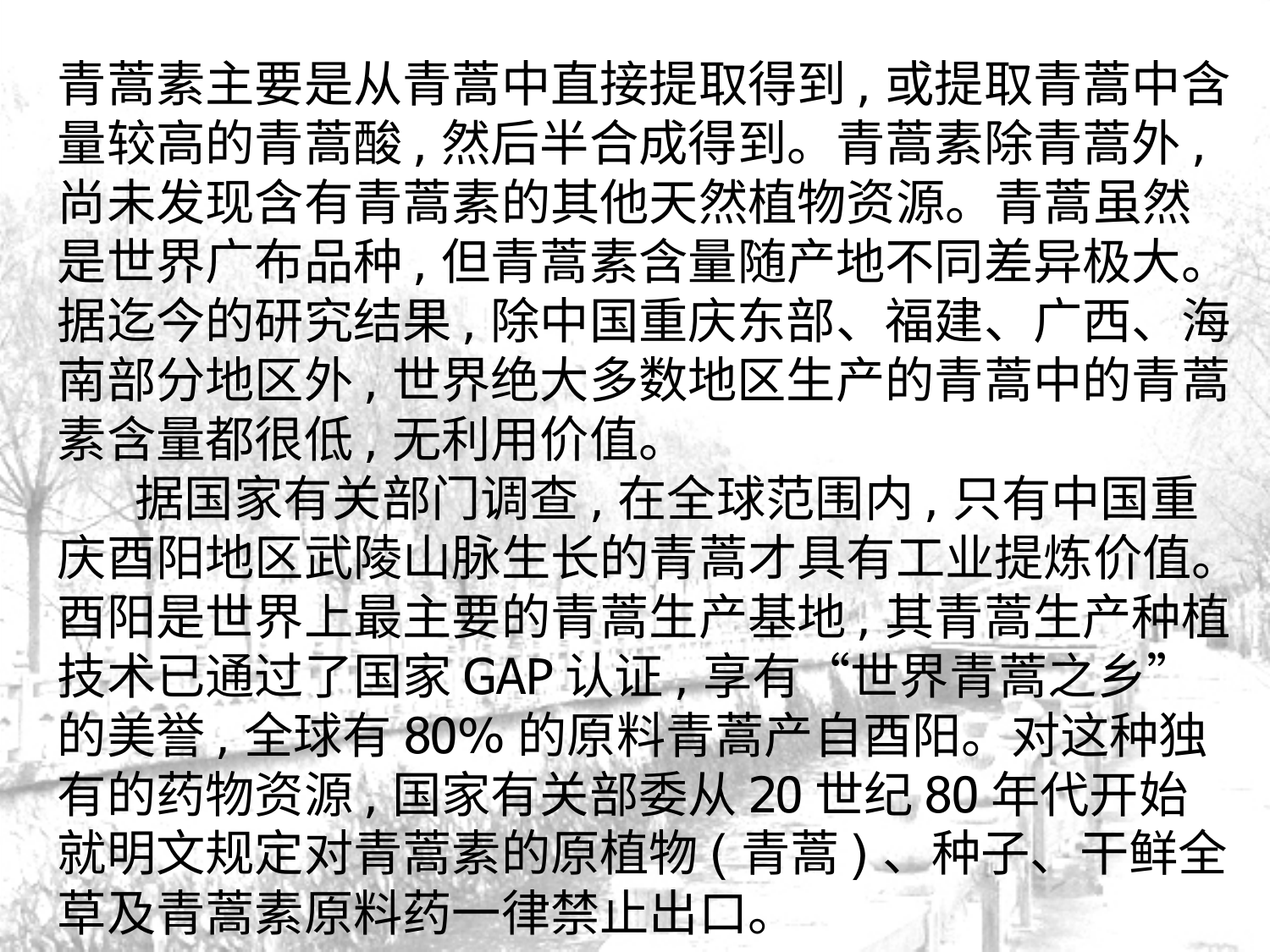

青蒿素主要是从青蒿中直接提取得到,或提取青蒿中含量较高的青蒿酸,然后半合成得到。青蒿素除青蒿外,尚未发现含有青蒿素的其他天然植物资源。青蒿虽然是世界广布品种,但青蒿素含量随产地不同差异极大。
据迄今的研究结果,除中国重庆东部、福建、广西、海南部分地区外,世界绝大多数地区生产的青蒿中的青蒿素含量都很低,无利用价值。
      据国家有关部门调查,在全球范围内,只有中国重庆酉阳地区武陵山脉生长的青蒿才具有工业提炼价值。酉阳是世界上最主要的青蒿生产基地,其青蒿生产种植技术已通过了国家GAP认证,享有“世界青蒿之乡”的美誉,全球有80%的原料青蒿产自酉阳。对这种独有的药物资源,国家有关部委从20世纪80年代开始就明文规定对青蒿素的原植物(青蒿)、种子、干鲜全草及青蒿素原料药一律禁止出口。